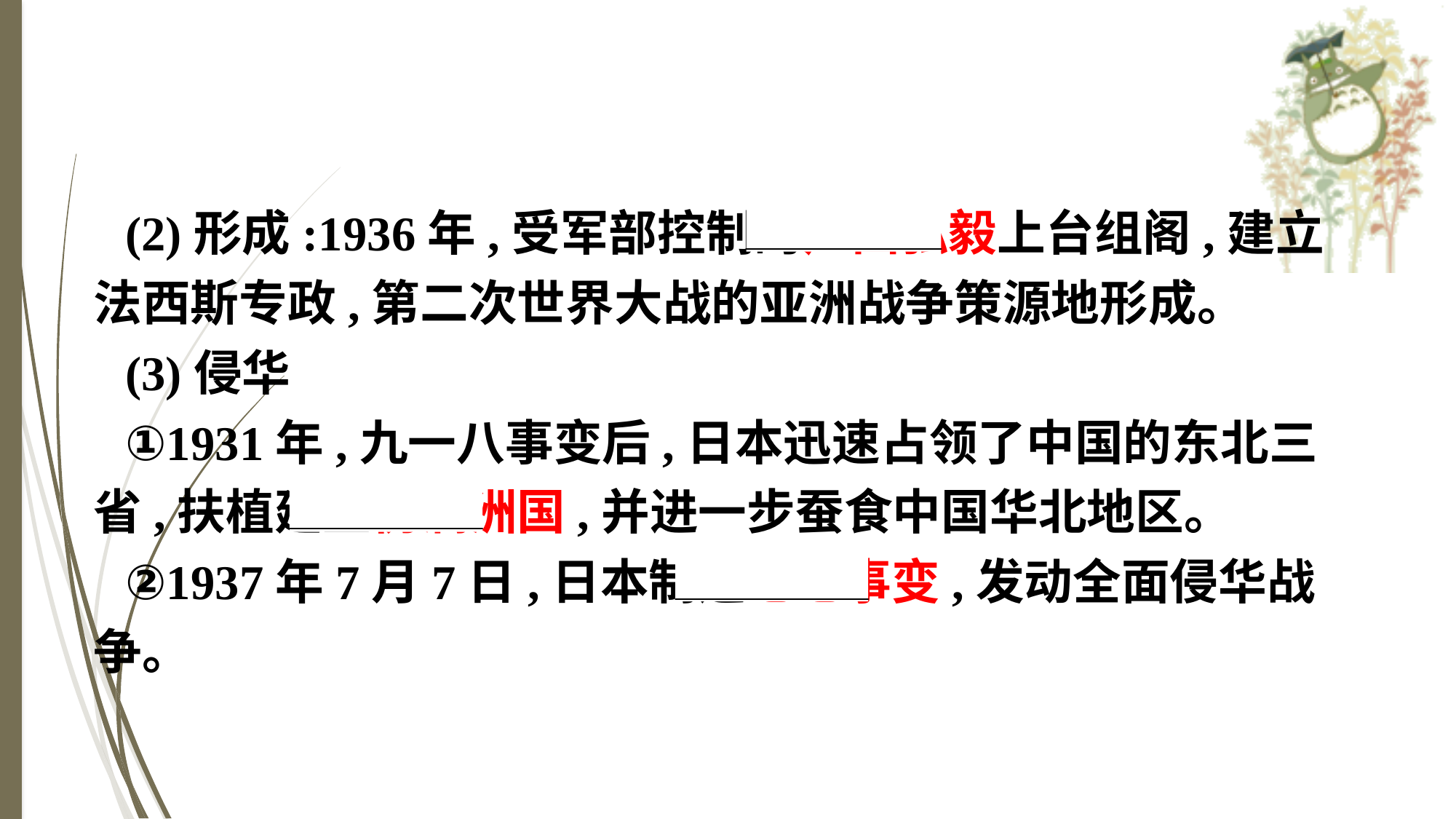

(2)形成:1936年,受军部控制的广田弘毅上台组阁,建立法西斯专政,第二次世界大战的亚洲战争策源地形成。
(3)侵华
①1931年,九一八事变后,日本迅速占领了中国的东北三省,扶植建立伪满洲国,并进一步蚕食中国华北地区。
②1937年7月7日,日本制造七七事变,发动全面侵华战争。